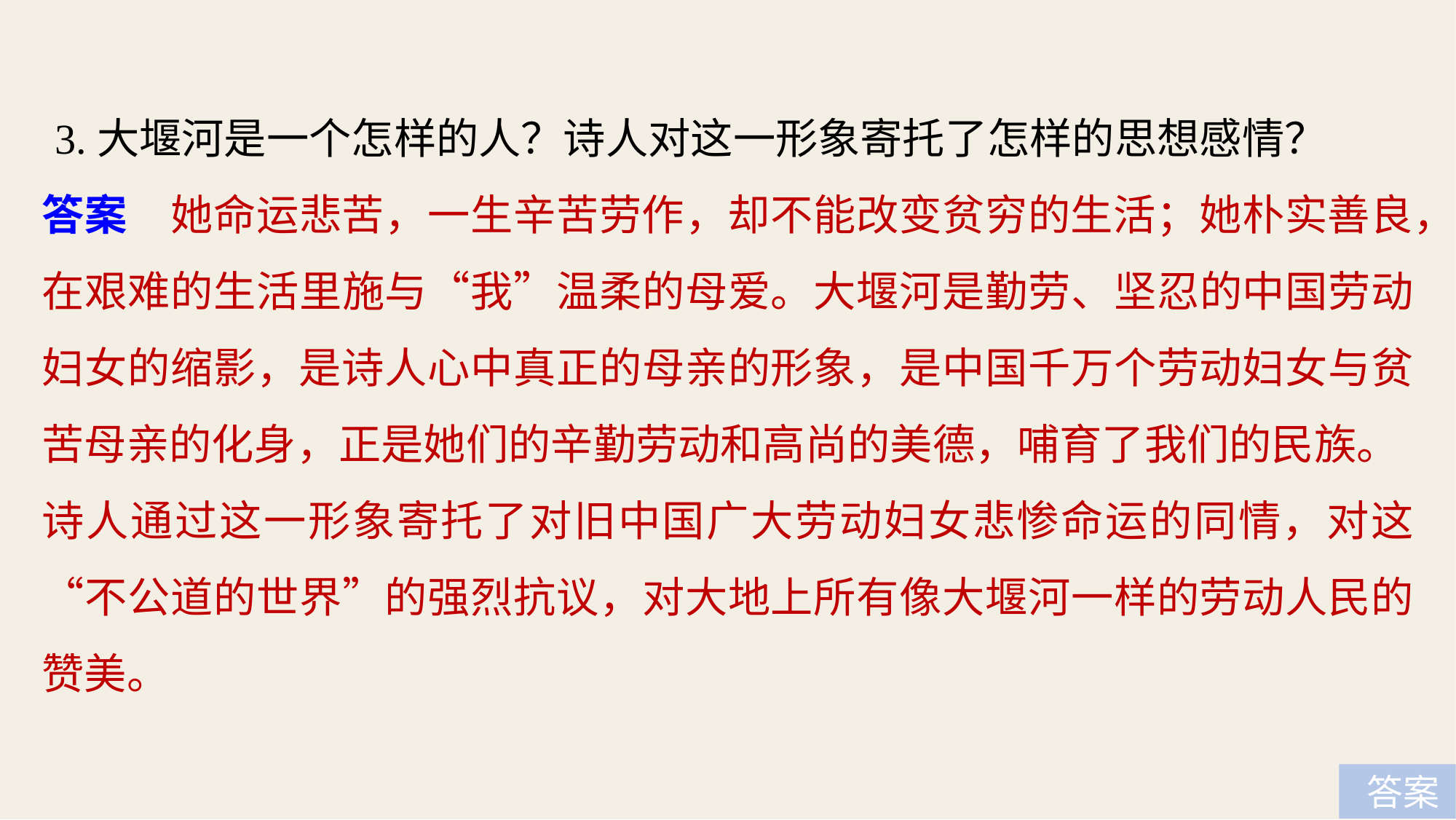

3.大堰河是一个怎样的人？诗人对这一形象寄托了怎样的思想感情？
答案　她命运悲苦，一生辛苦劳作，却不能改变贫穷的生活；她朴实善良，在艰难的生活里施与“我”温柔的母爱。大堰河是勤劳、坚忍的中国劳动妇女的缩影，是诗人心中真正的母亲的形象，是中国千万个劳动妇女与贫苦母亲的化身，正是她们的辛勤劳动和高尚的美德，哺育了我们的民族。
诗人通过这一形象寄托了对旧中国广大劳动妇女悲惨命运的同情，对这“不公道的世界”的强烈抗议，对大地上所有像大堰河一样的劳动人民的赞美。
 答案